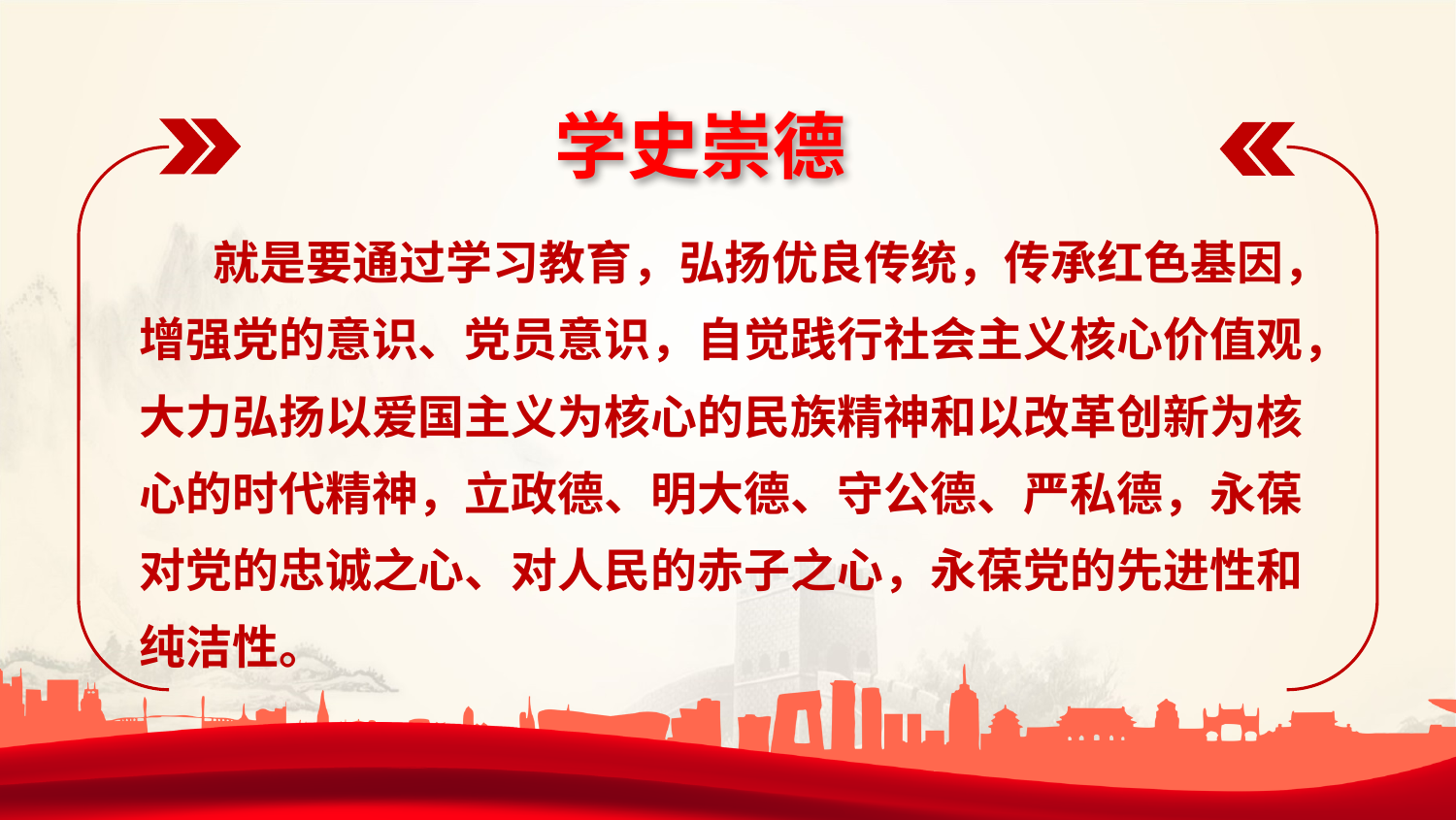

延迟符
学史崇德

           就是要通过学习教育，弘扬优良传统，传承红色基因，增强党的意识、党员意识，自觉践行社会主义核心价值观，大力弘扬以爱国主义为核心的民族精神和以改革创新为核心的时代精神，立政德、明大德、守公德、严私德，永葆对党的忠诚之心、对人民的赤子之心，永葆党的先进性和纯洁性。

6